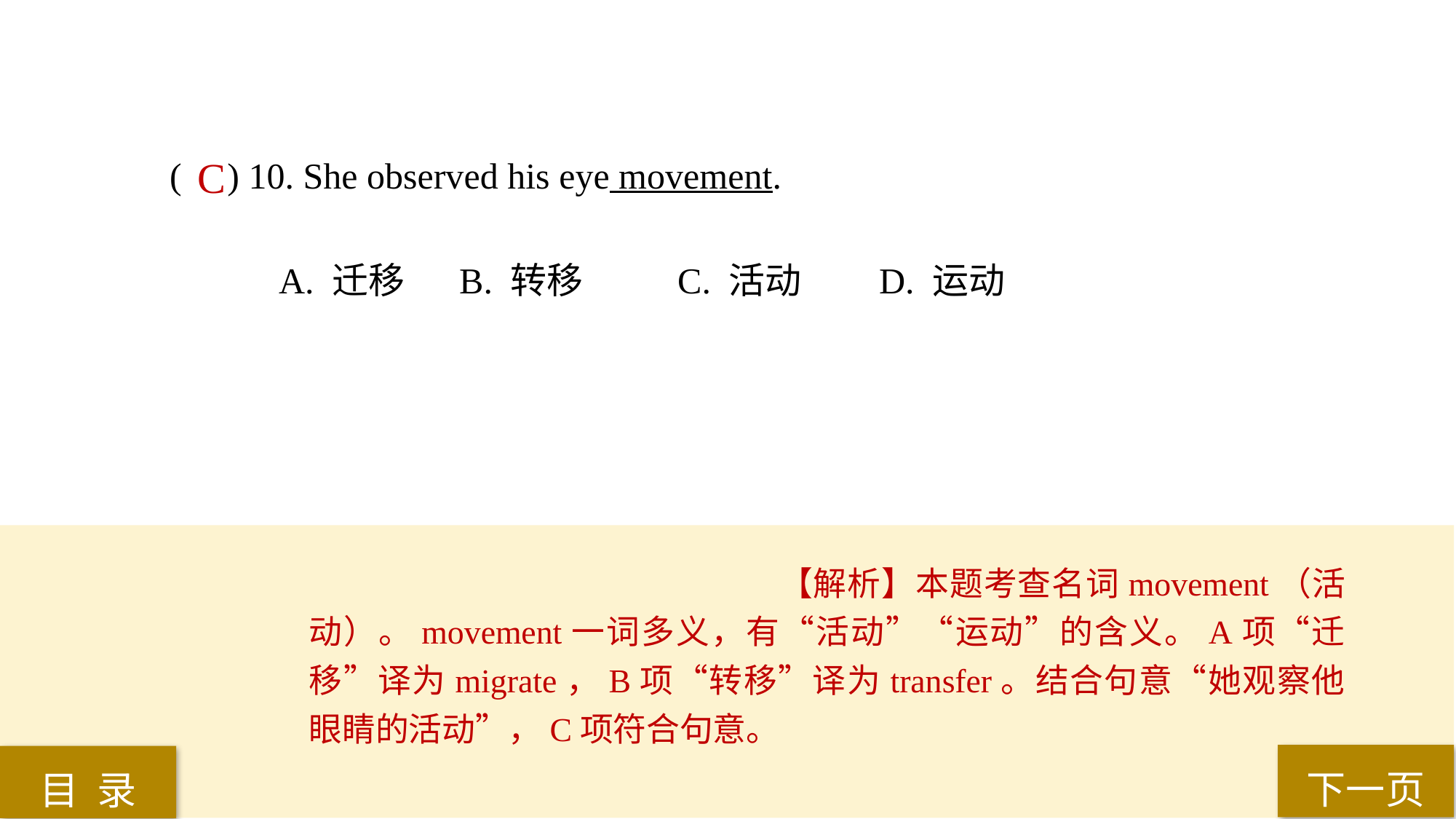

(     ) 10. She observed his eye movement.

A. 迁移	 B. 转移	 C. 活动 	D. 运动
C
【解析】本题考查名词movement（活动）。movement一词多义，有“活动”“运动”的含义。A项“迁移”译为migrate，B项“转移”译为transfer。结合句意“她观察他眼睛的活动”，C项符合句意。